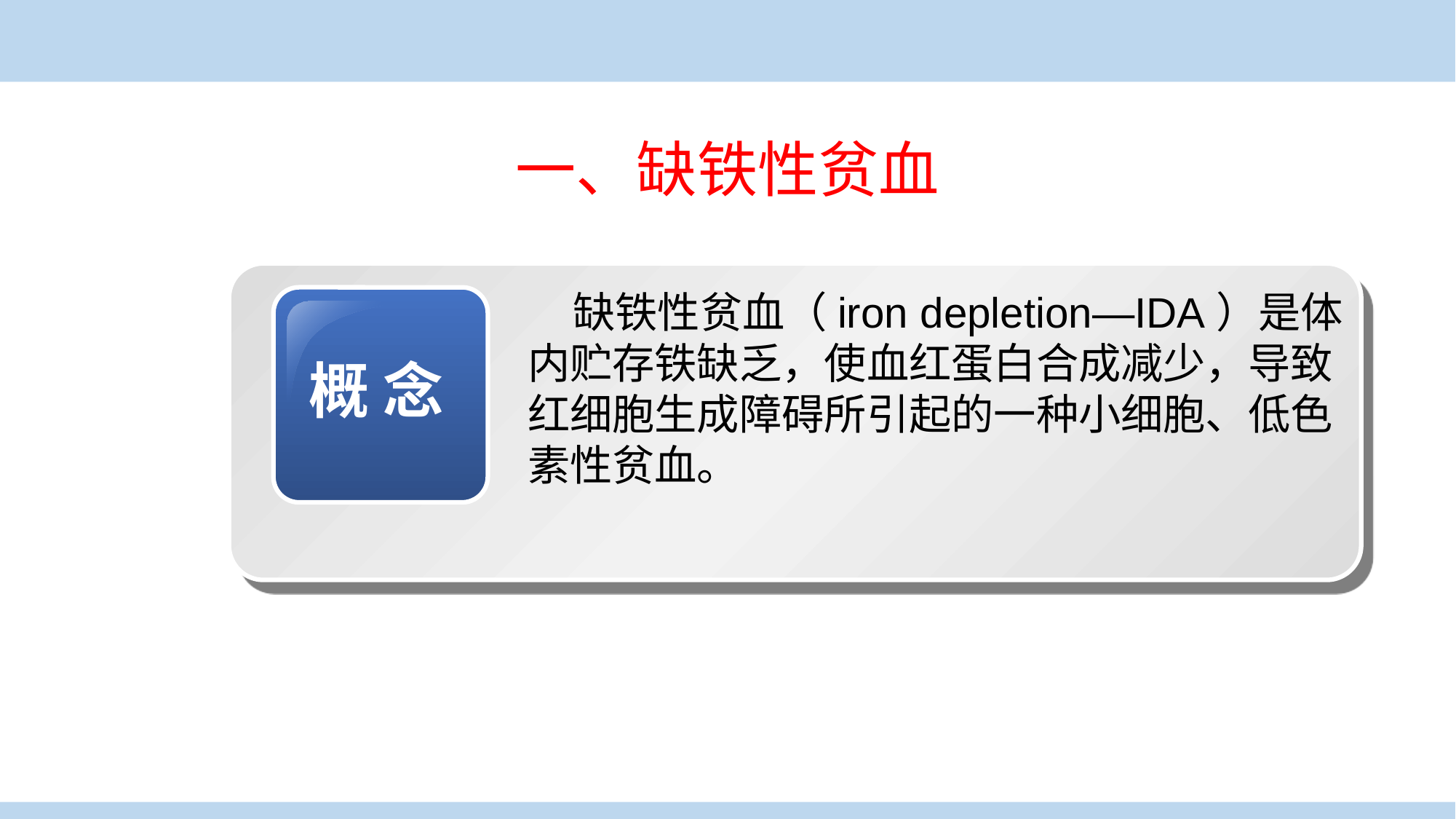

一、缺铁性贫血

    缺铁性贫血（iron depletion—IDA）是体内贮存铁缺乏，使血红蛋白合成减少，导致红细胞生成障碍所引起的一种小细胞、低色素性贫血。

概 念